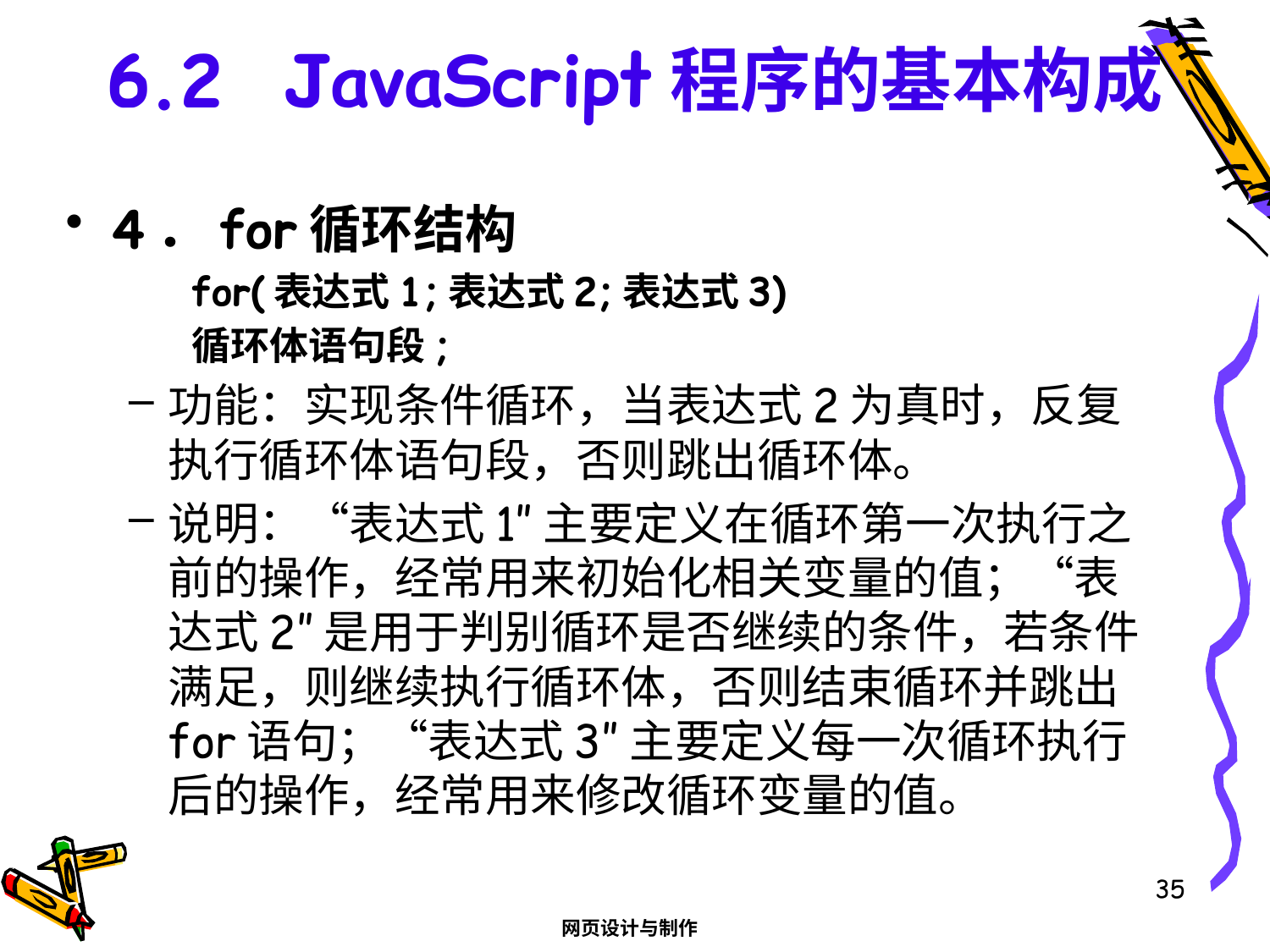

# 6.2  JavaScript程序的基本构成
4．for循环结构
for(表达式1;表达式2;表达式3)
	循环体语句段;
功能：实现条件循环，当表达式2为真时，反复执行循环体语句段，否则跳出循环体。
说明：“表达式1”主要定义在循环第一次执行之前的操作，经常用来初始化相关变量的值；“表达式2”是用于判别循环是否继续的条件，若条件满足，则继续执行循环体，否则结束循环并跳出for语句；“表达式3”主要定义每一次循环执行后的操作，经常用来修改循环变量的值。
35
网页设计与制作